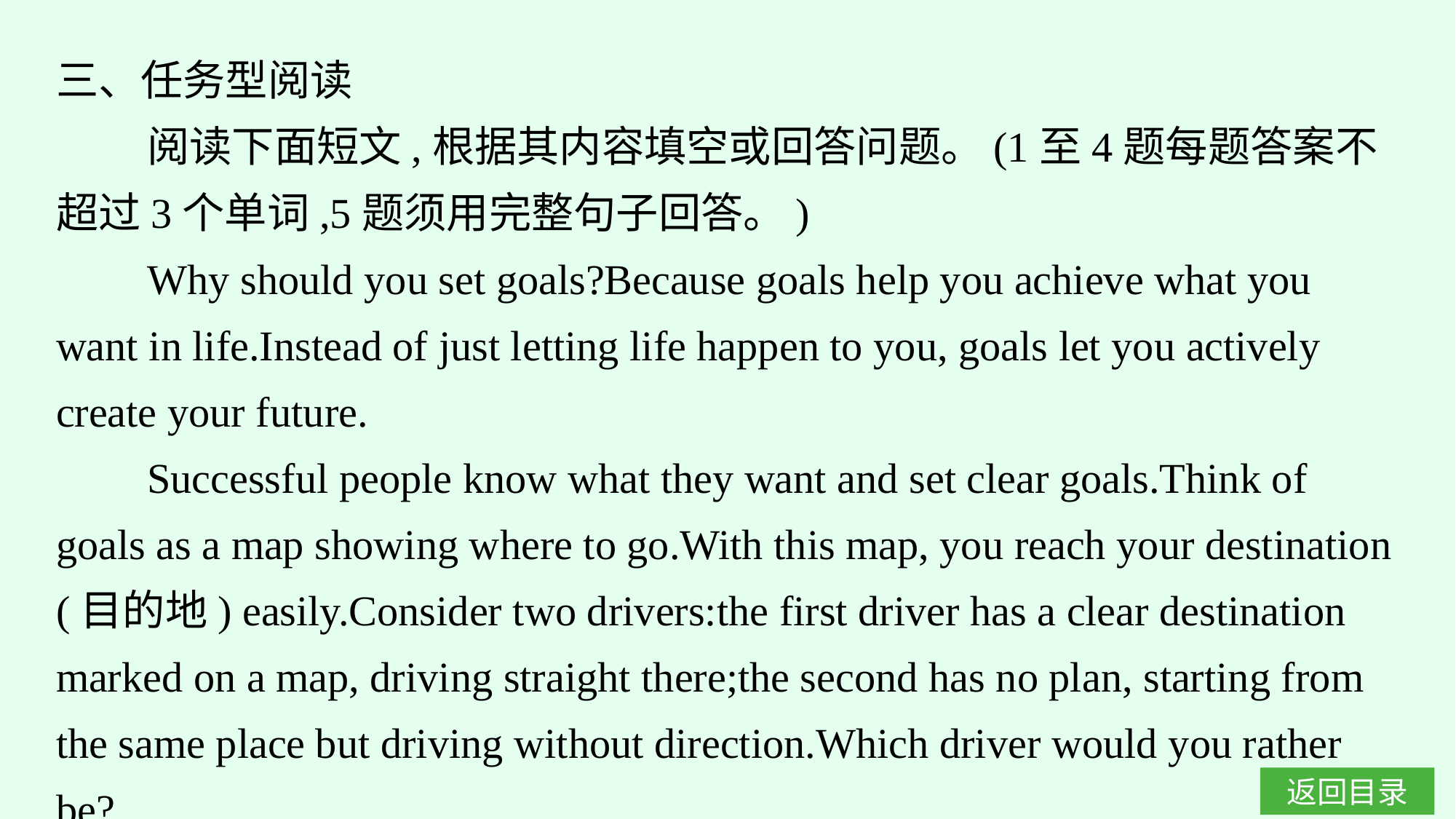

三、任务型阅读
阅读下面短文,根据其内容填空或回答问题。(1至4题每题答案不超过3个单词,5题须用完整句子回答。)
Why should you set goals?Because goals help you achieve what you want in life.Instead of just letting life happen to you, goals let you actively create your future.
Successful people know what they want and set clear goals.Think of goals as a map showing where to go.With this map, you reach your destination (目的地) easily.Consider two drivers:the first driver has a clear destination marked on a map, driving straight there;the second has no plan, starting from the same place but driving without direction.Which driver would you rather be?